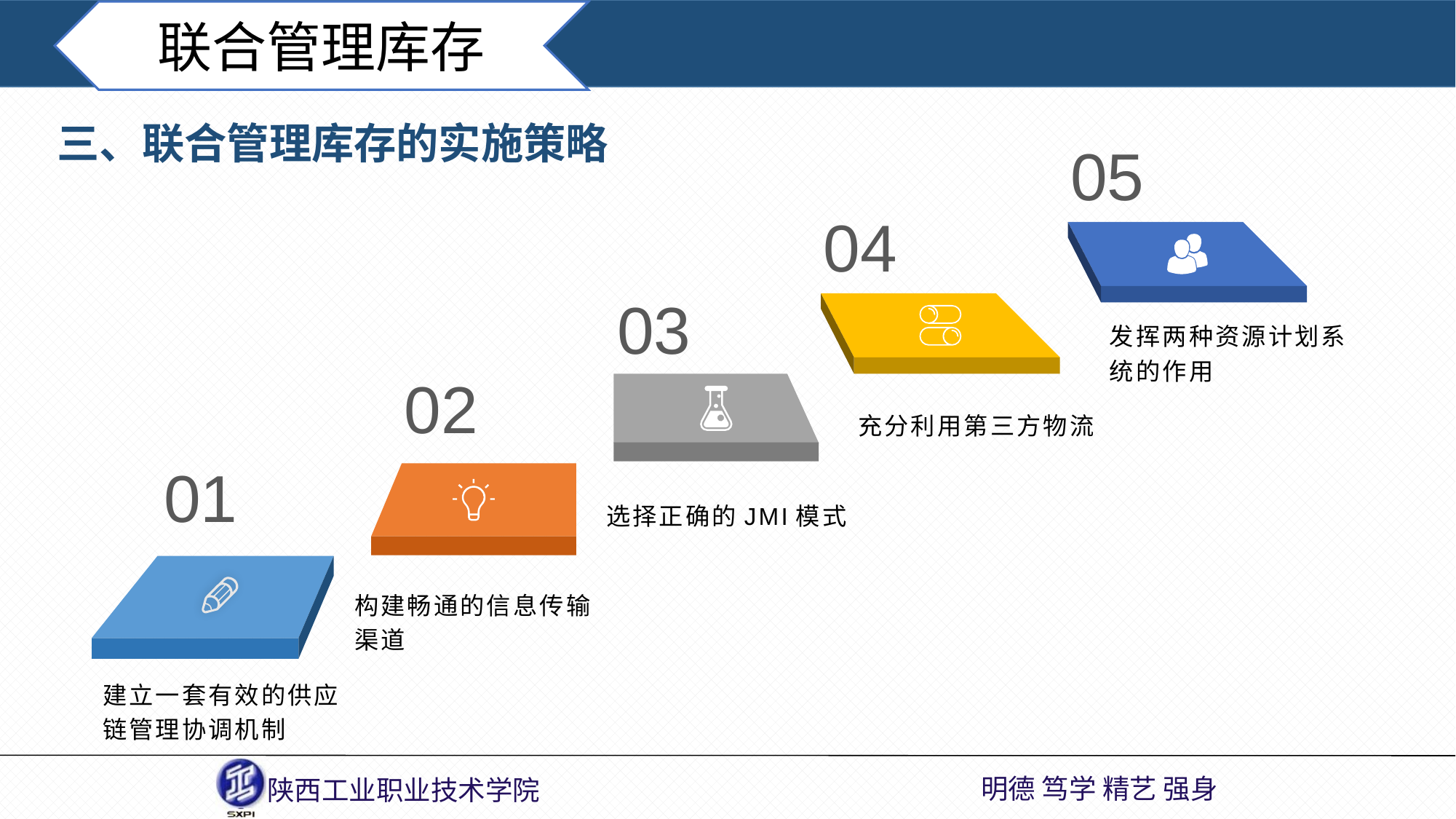

联合管理库存
三、联合管理库存的实施策略
05
04

03

发挥两种资源计划系统的作用

02

充分利用第三方物流

01

选择正确的JMI模式

构建畅通的信息传输渠道

建立一套有效的供应链管理协调机制